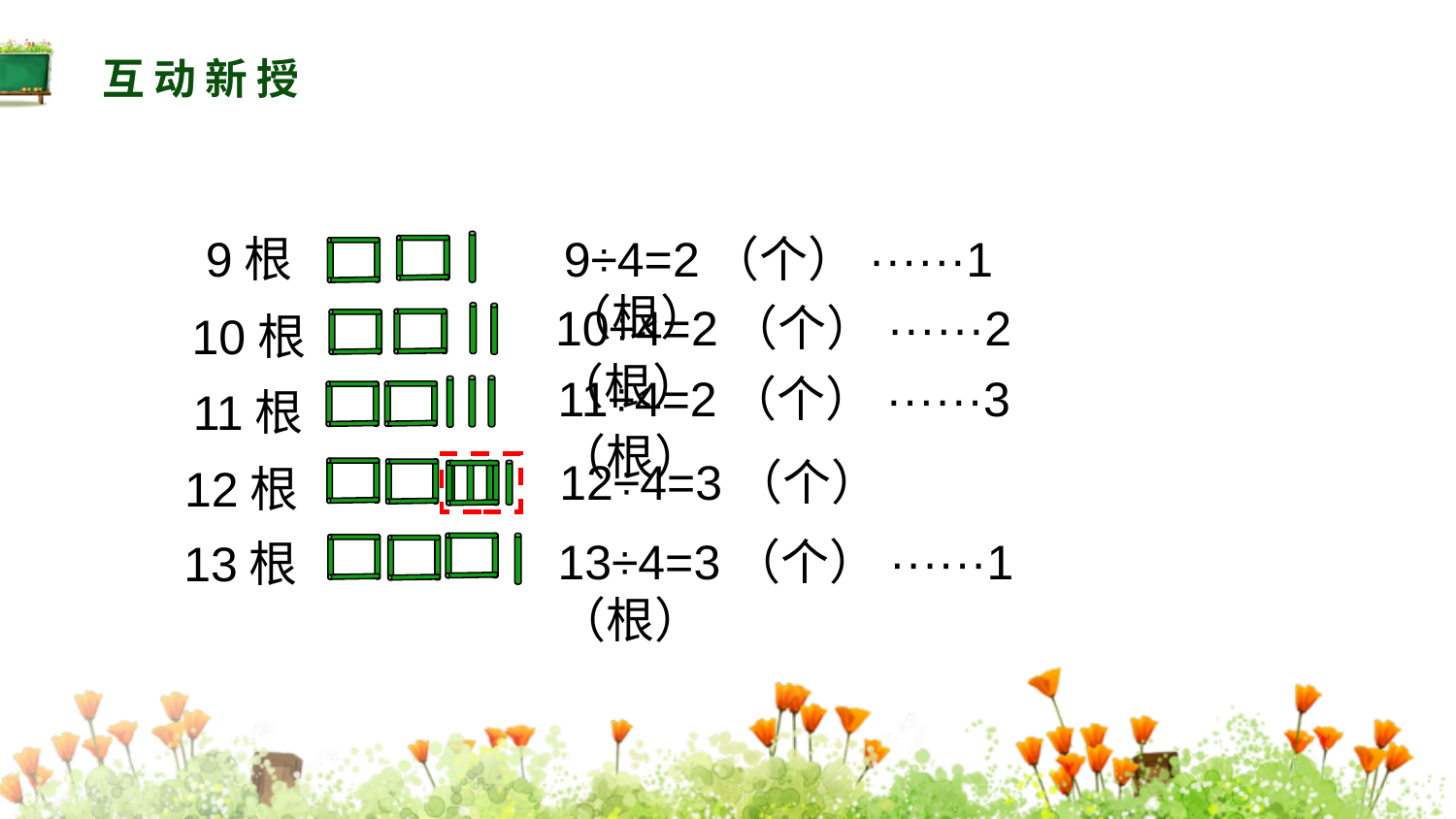

互动新授
9根
9÷4=2（个）······1（根）

10÷4=2（个）······2（根）
10根

11÷4=2（个）······3（根）

11根

12÷4=3（个）
12根

13÷4=3（个）······1（根）
13根